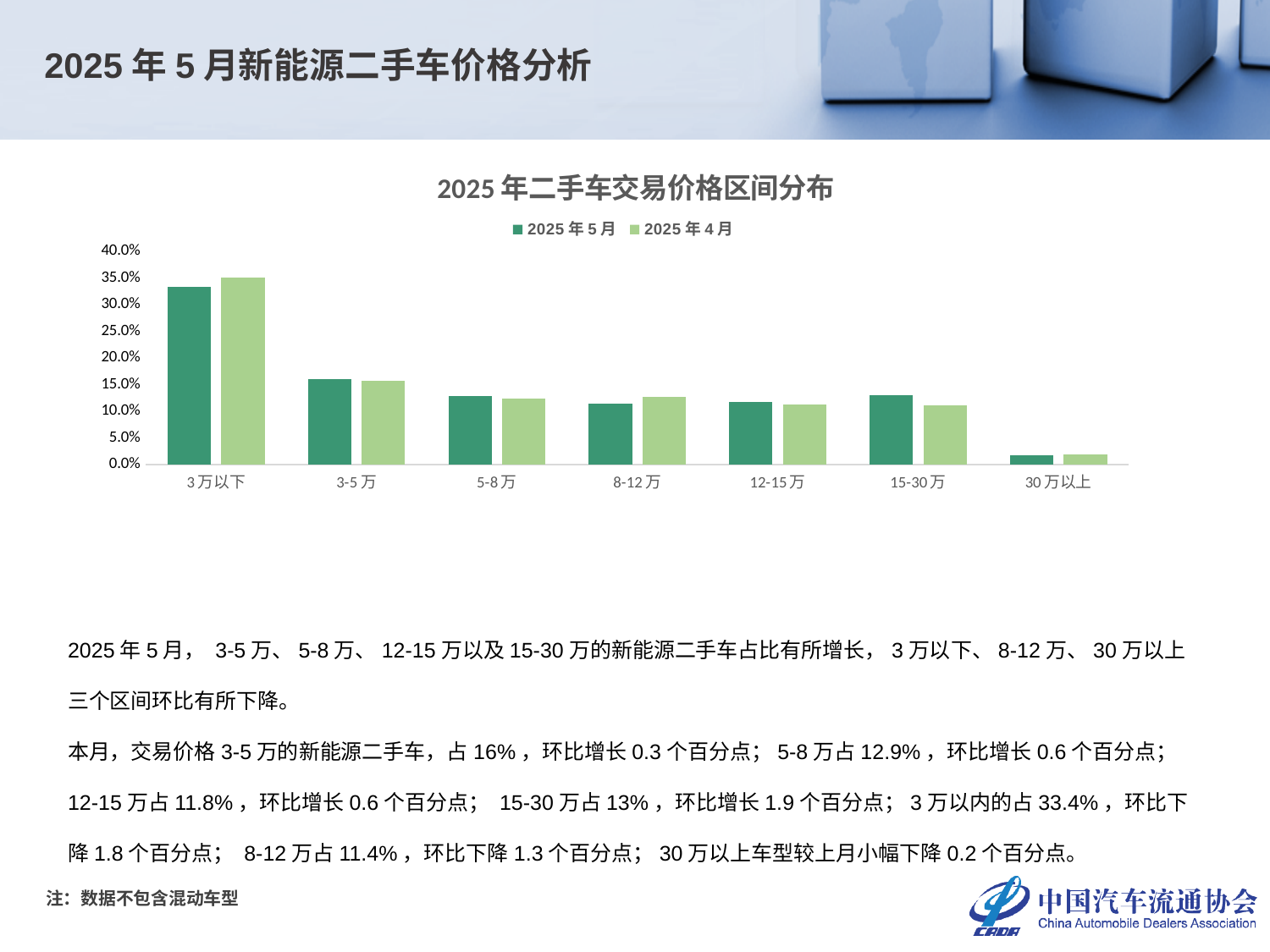

2025年5月新能源二手车价格分析

### Chart: 2025年二手车交易价格区间分布

| Category | 2025年5月 | 2025年4月 |
|---|---|---|
| 3万以下 | 0.33351933875074113 | 0.35135135135135137 |
| 3-5万 | 0.1599065322777526 | 0.1571994715984148 |
| 5-8万 | 0.12869249816900918 | 0.12310328822878361 |
| 8-12万 | 0.11404457154814635 | 0.12749473383555285 |
| 12-15万 | 0.117741429219126 | 0.11192830875789925 |
| 15-30万 | 0.12956439856310814 | 0.11082152165375415 |
| 30万以上 | 0.016531231472116624 | 0.018101324574243995 |
2025年5月， 3-5万、5-8万、12-15万以及15-30万的新能源二手车占比有所增长，3万以下、8-12万、30万以上三个区间环比有所下降。
本月，交易价格3-5万的新能源二手车，占16%，环比增长0.3个百分点；5-8万占12.9%，环比增长0.6个百分点；12-15万占11.8%，环比增长0.6个百分点； 15-30万占13%，环比增长1.9个百分点；3万以内的占33.4%，环比下降1.8个百分点； 8-12万占11.4%，环比下降1.3个百分点；30万以上车型较上月小幅下降0.2个百分点。
注：数据不包含混动车型